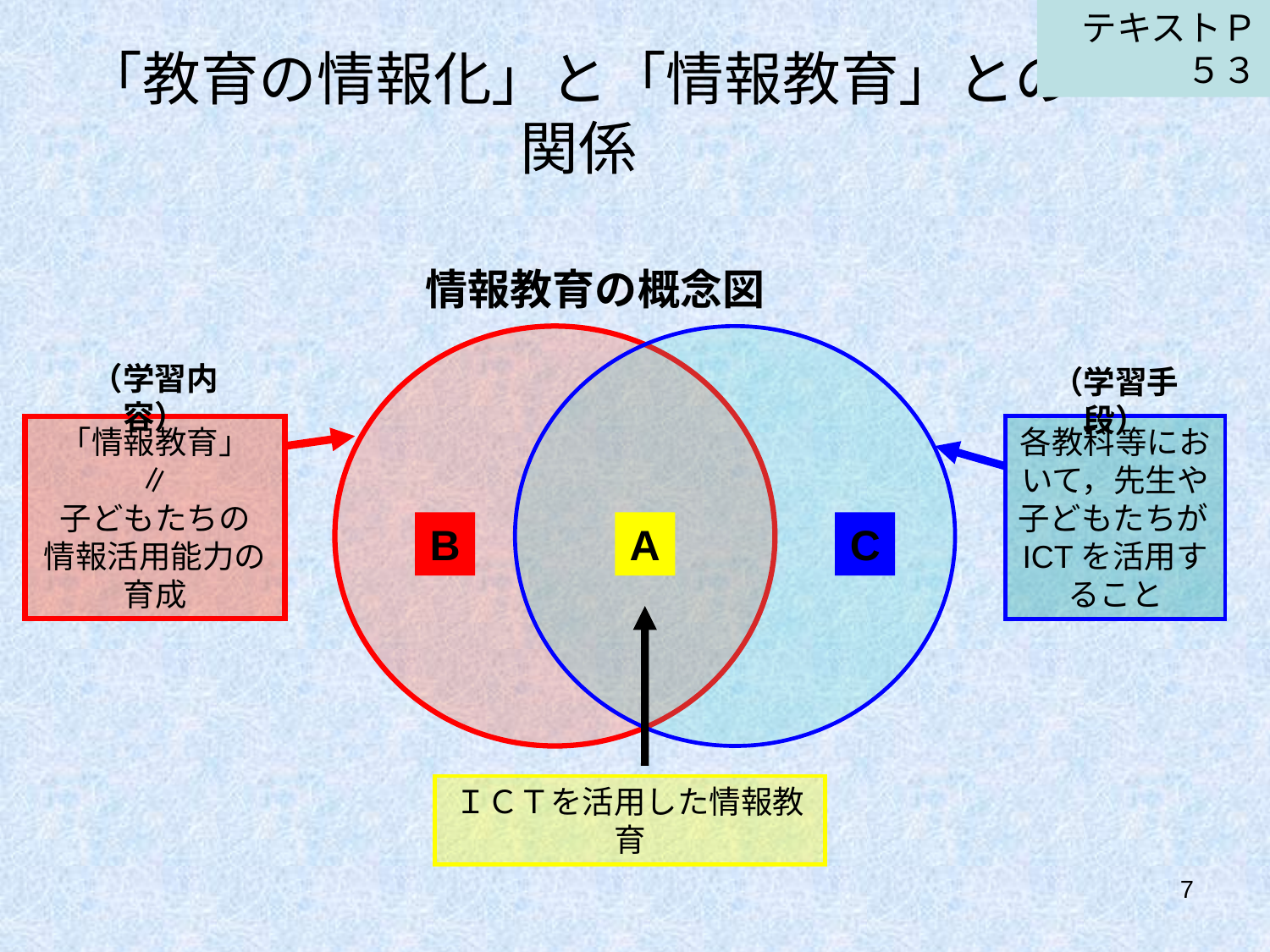

テキストＰ５３
# 「教育の情報化」と「情報教育」との関係
情報教育の概念図

（学習内容）
（学習手段）
「情報教育」
∥
子どもたちの
情報活用能力の育成
各教科等において，先生や子どもたちがICTを活用すること

B
A
C

ＩＣＴを活用した情報教育
7